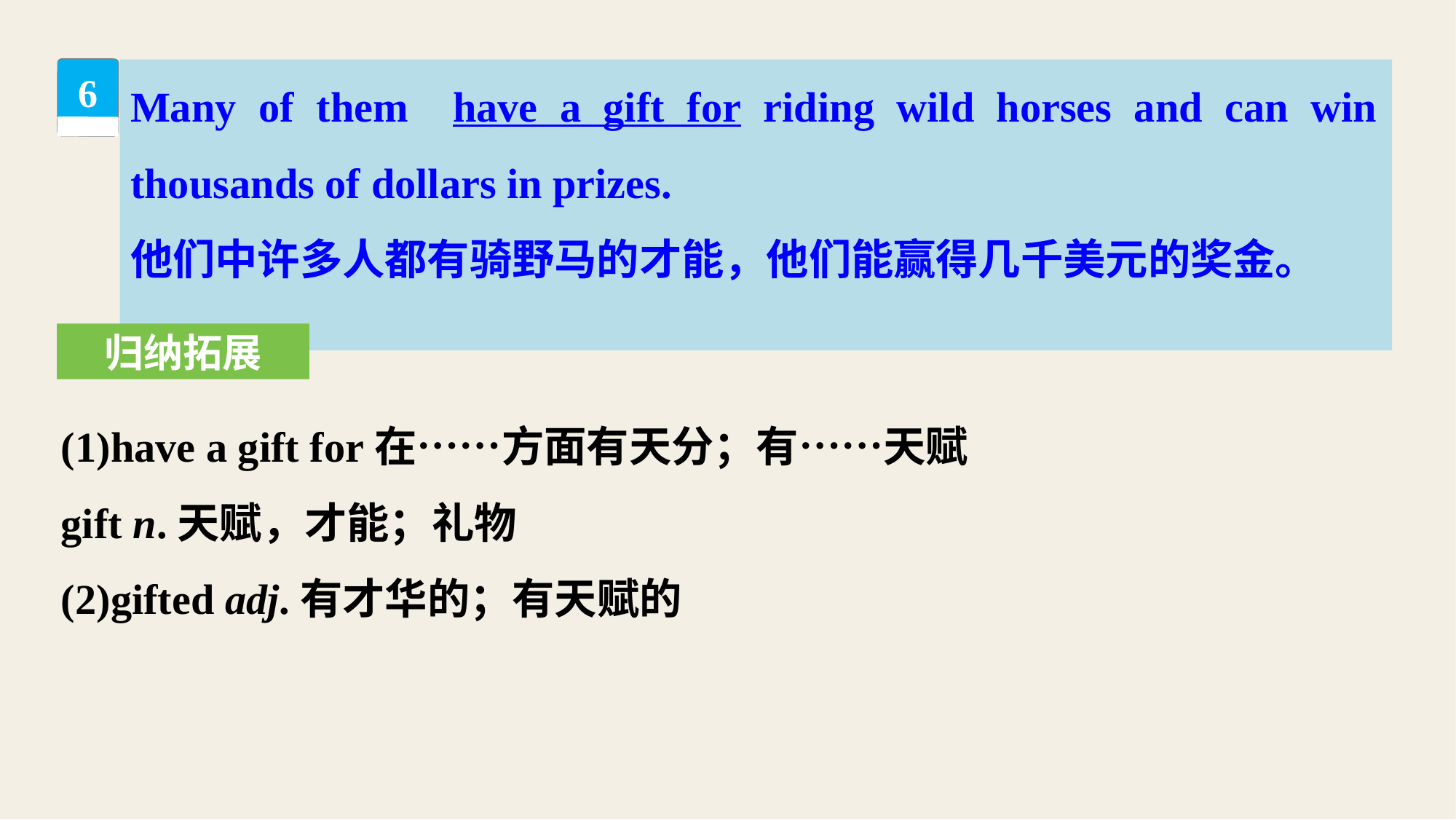

Many of them  have a gift for riding wild horses and can win thousands of dollars in prizes.
他们中许多人都有骑野马的才能，他们能赢得几千美元的奖金。

6

归纳拓展
(1)have a gift for在……方面有天分；有……天赋
gift n.天赋，才能；礼物
(2)gifted adj.有才华的；有天赋的